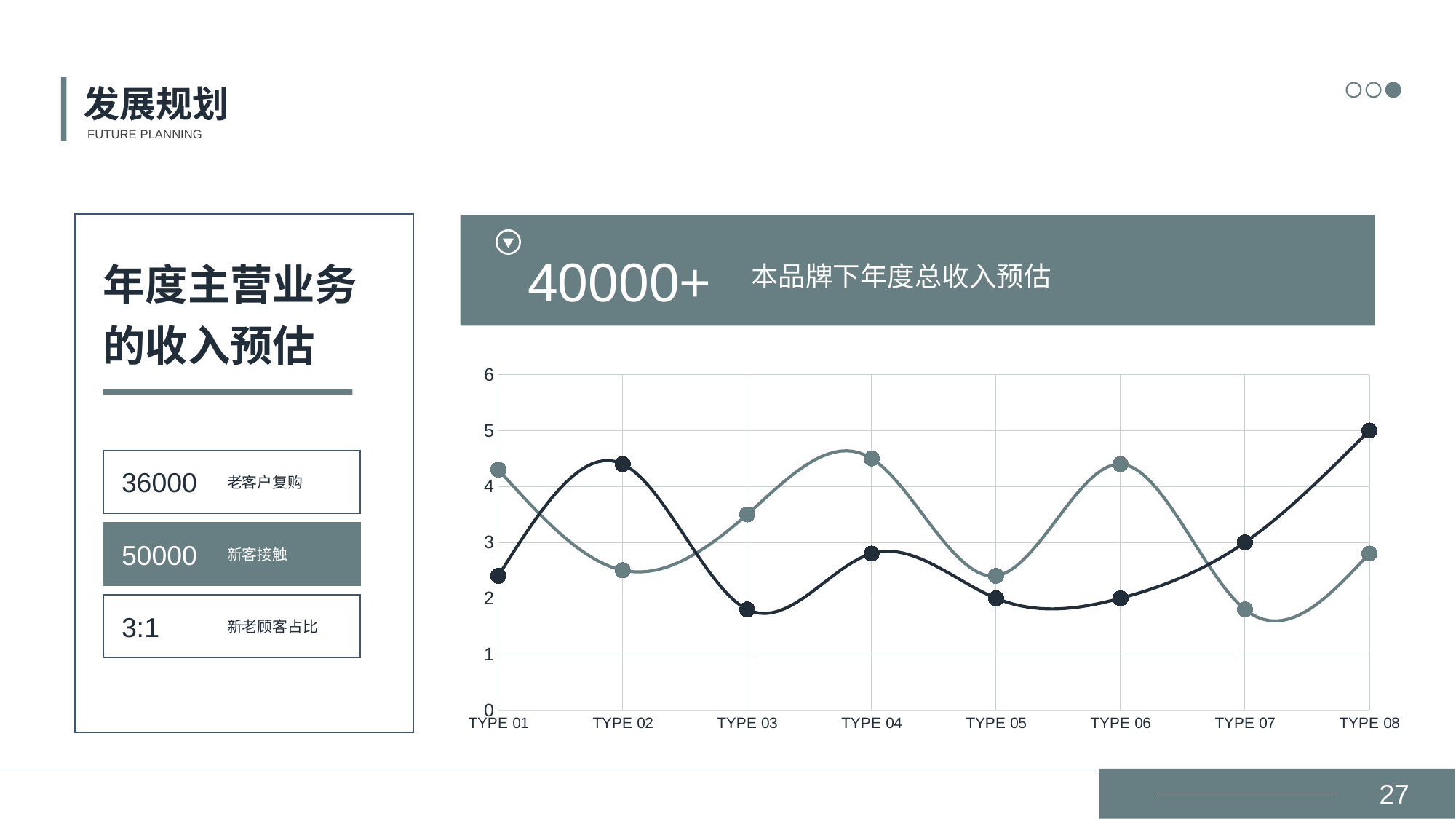

发展规划
FUTURE PLANNING

40000+

本品牌下年度总收入预估
年度主营业务
的收入预估

### Chart

| Category | 系列 1 | 系列 2 |
|---|---|---|
| TYPE 01 | 4.3 | 2.4 |
| TYPE 02 | 2.5 | 4.4 |
| TYPE 03 | 3.5 | 1.8 |
| TYPE 04 | 4.5 | 2.8 |
| TYPE 05 | 2.4 | 2.0 |
| TYPE 06 | 4.4 | 2.0 |
| TYPE 07 | 1.8 | 3.0 |
| TYPE 08 | 2.8 | 5.0 |

36000
老客户复购

50000
新客接触

3:1
新老顾客占比
27